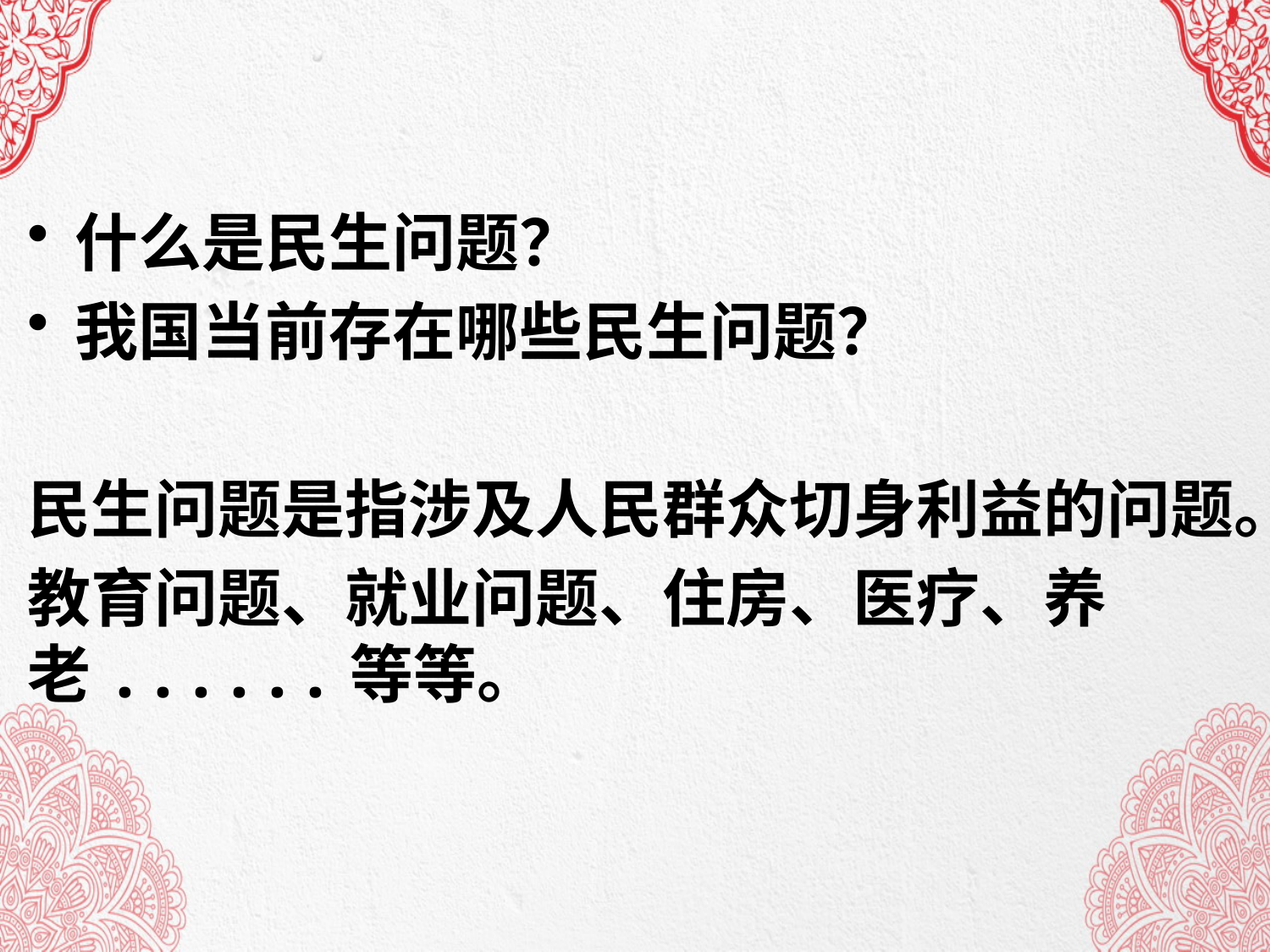

什么是民生问题？
我国当前存在哪些民生问题？

民生问题是指涉及人民群众切身利益的问题。
教育问题、就业问题、住房、医疗、养老......等等。